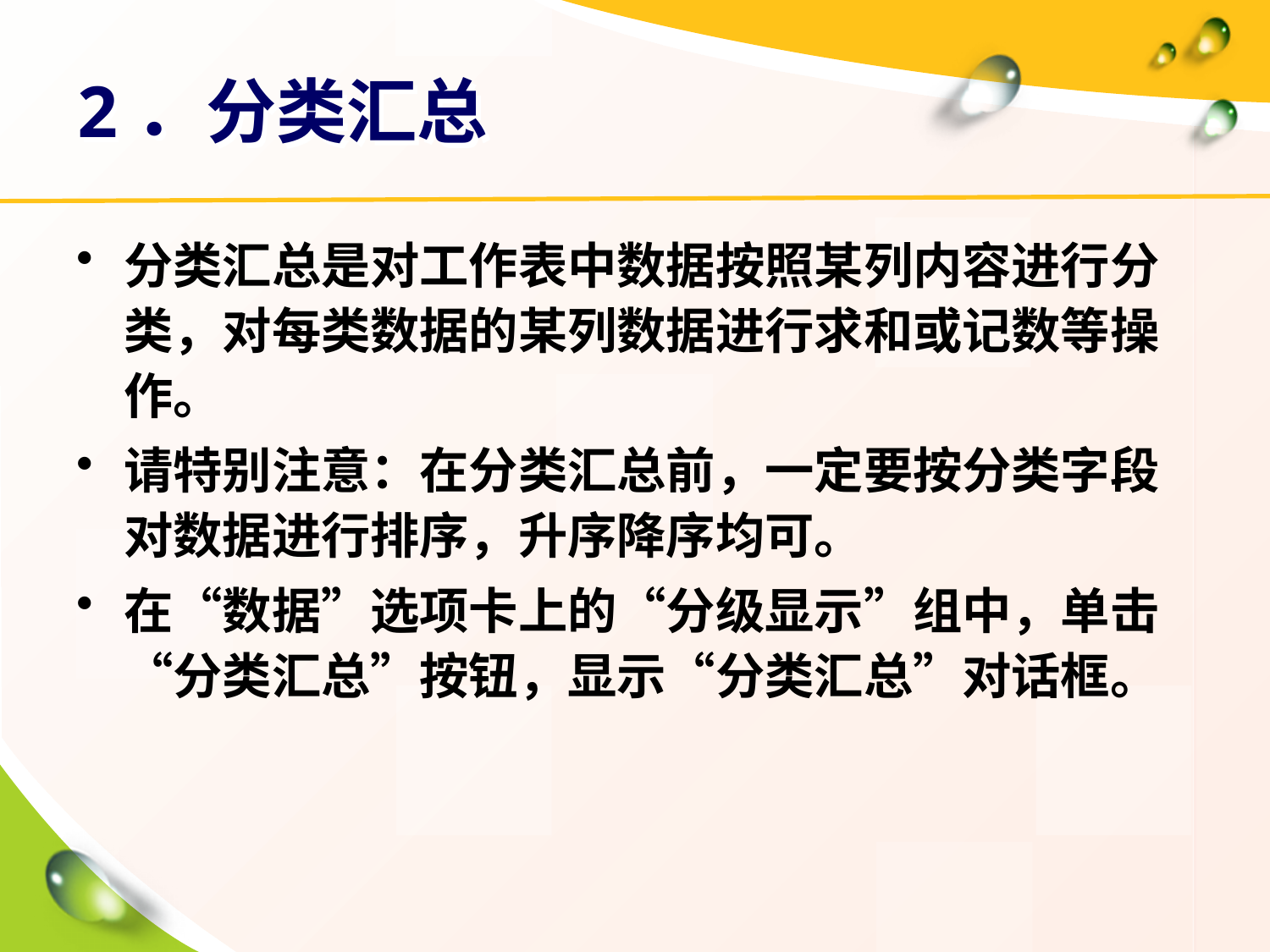

# 2．分类汇总
分类汇总是对工作表中数据按照某列内容进行分类，对每类数据的某列数据进行求和或记数等操作。
请特别注意：在分类汇总前，一定要按分类字段对数据进行排序，升序降序均可。
在“数据”选项卡上的“分级显示”组中，单击“分类汇总”按钮，显示“分类汇总”对话框。